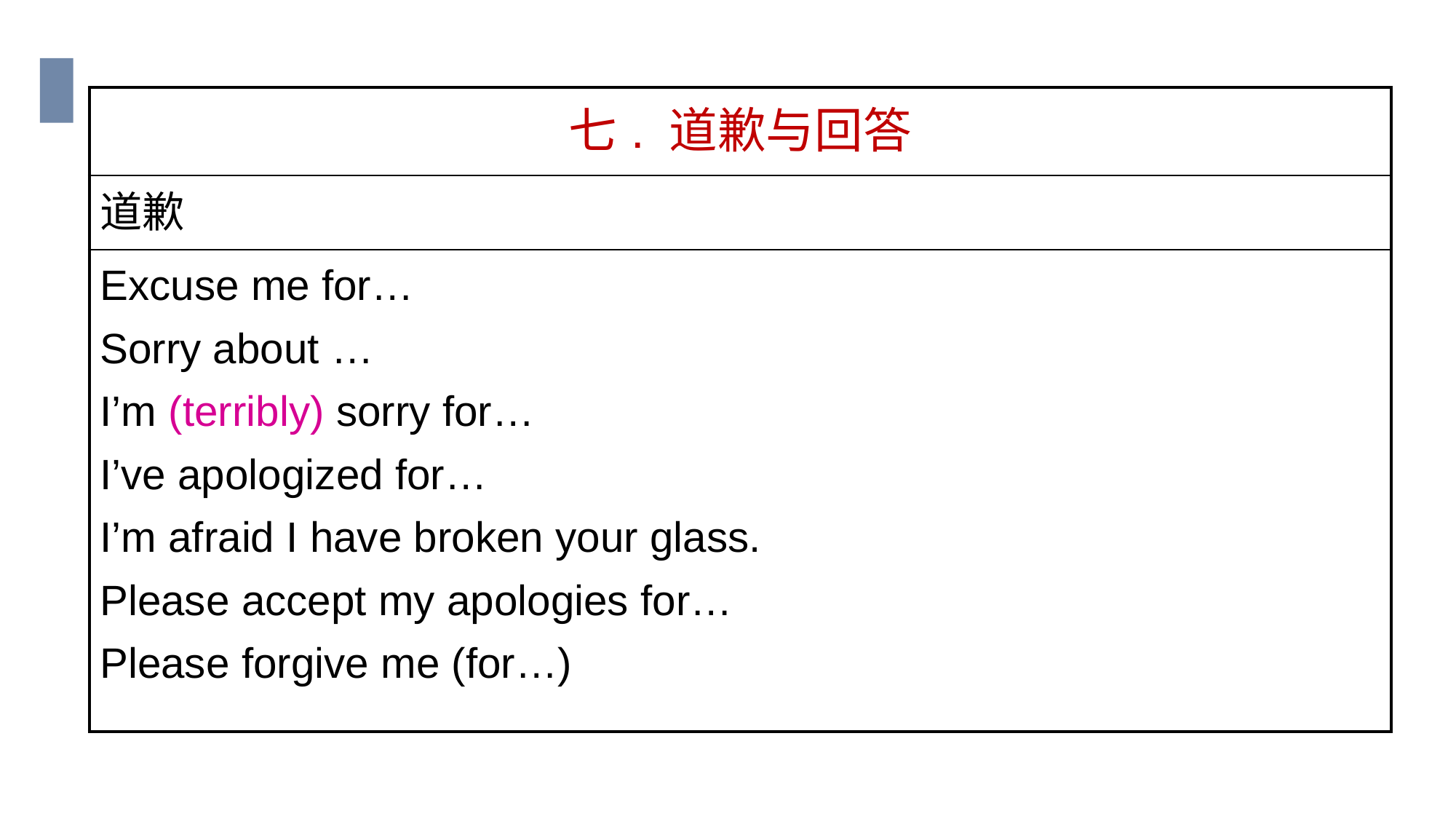

| 七. 道歉与回答 |
| --- |
| 道歉 |
| Excuse me for… Sorry about … I’m (terribly) sorry for… I’ve apologized for… I’m afraid I have broken your glass. Please accept my apologies for… Please forgive me (for…) |